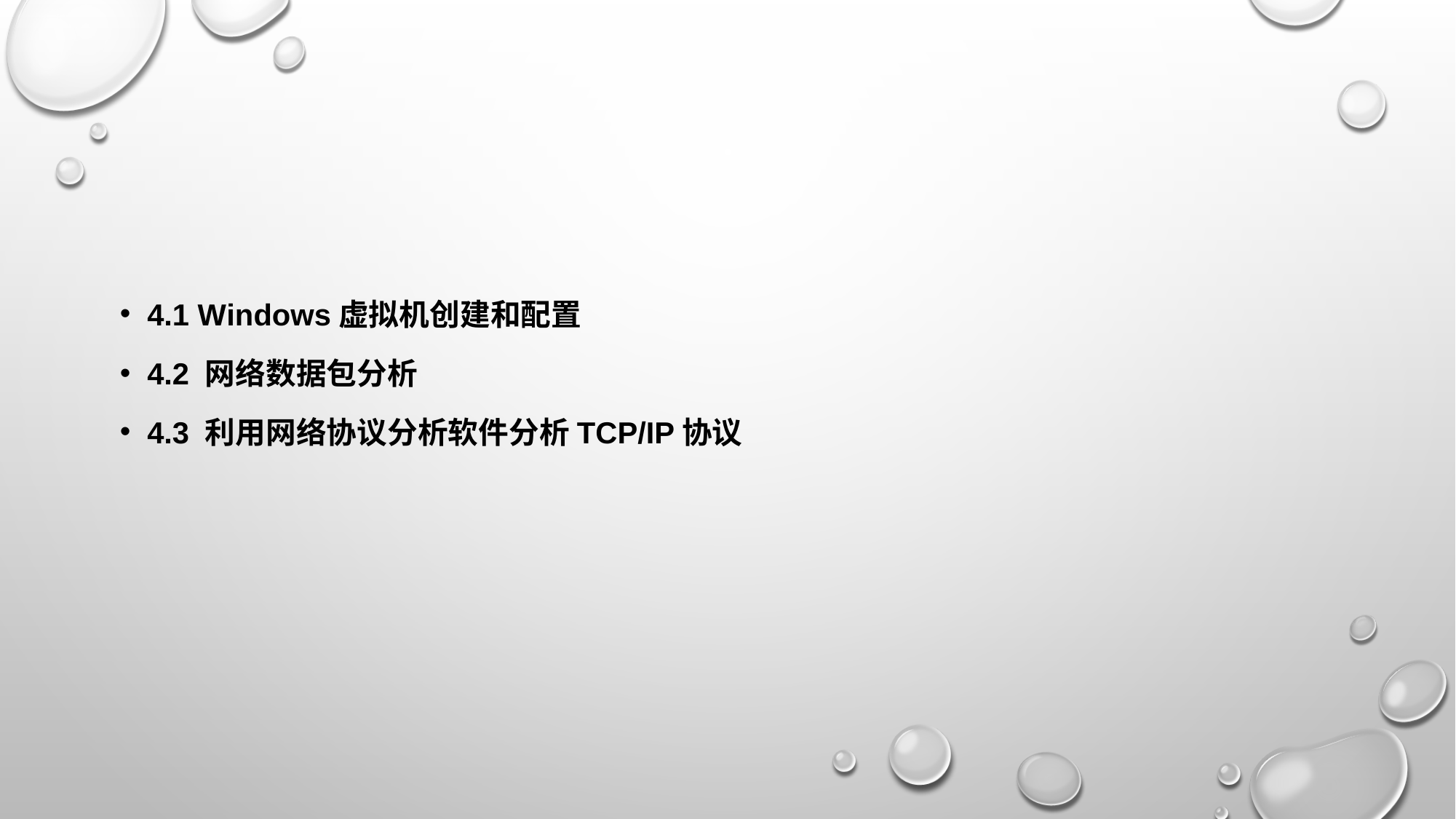

#
4.1 Windows虚拟机创建和配置
4.2 网络数据包分析
4.3 利用网络协议分析软件分析TCP/IP协议